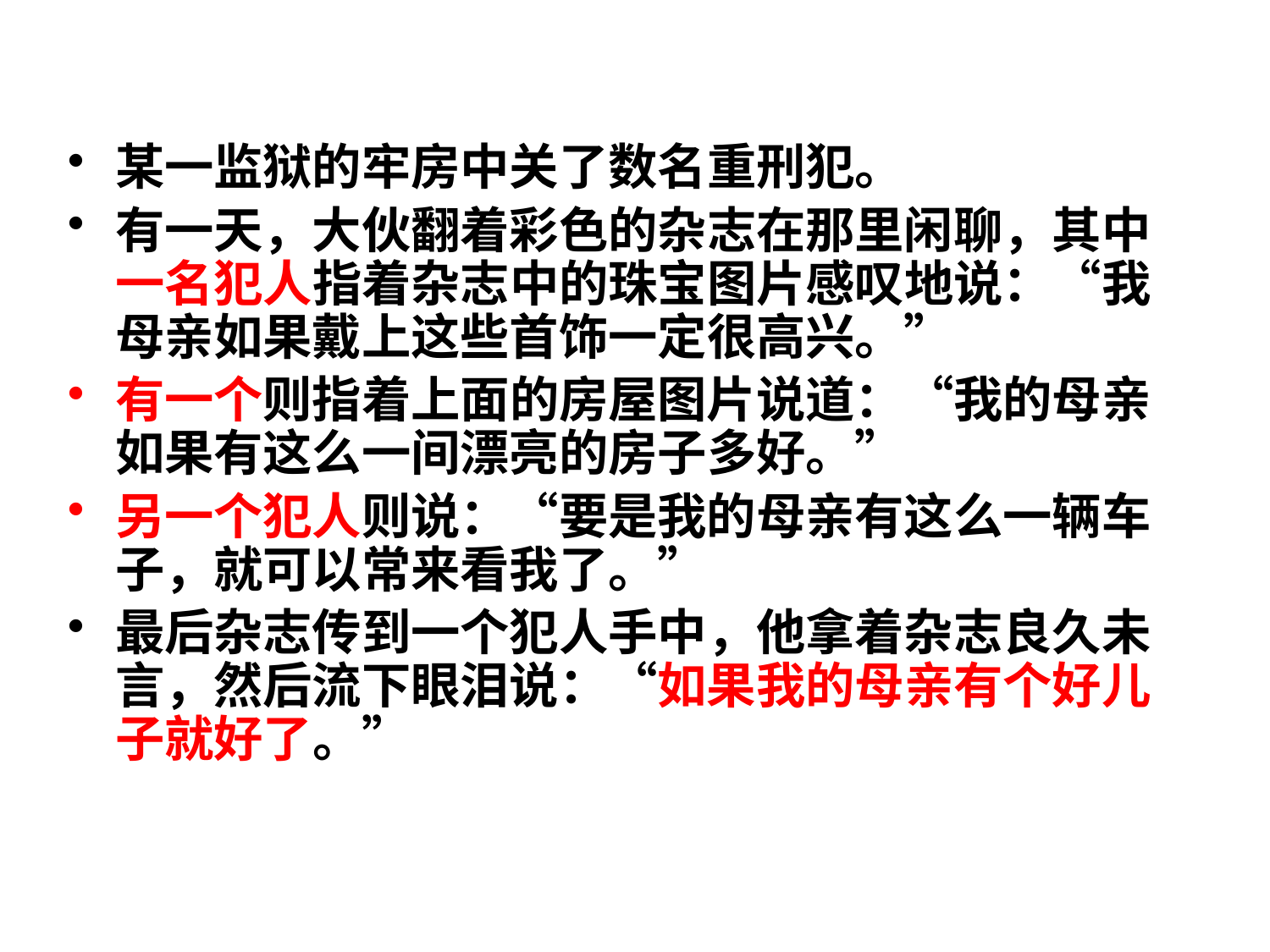

某一监狱的牢房中关了数名重刑犯。
有一天，大伙翻着彩色的杂志在那里闲聊，其中一名犯人指着杂志中的珠宝图片感叹地说：“我母亲如果戴上这些首饰一定很高兴。”
有一个则指着上面的房屋图片说道：“我的母亲如果有这么一间漂亮的房子多好。”
另一个犯人则说：“要是我的母亲有这么一辆车子，就可以常来看我了。”
最后杂志传到一个犯人手中，他拿着杂志良久未言，然后流下眼泪说：“如果我的母亲有个好儿子就好了。”